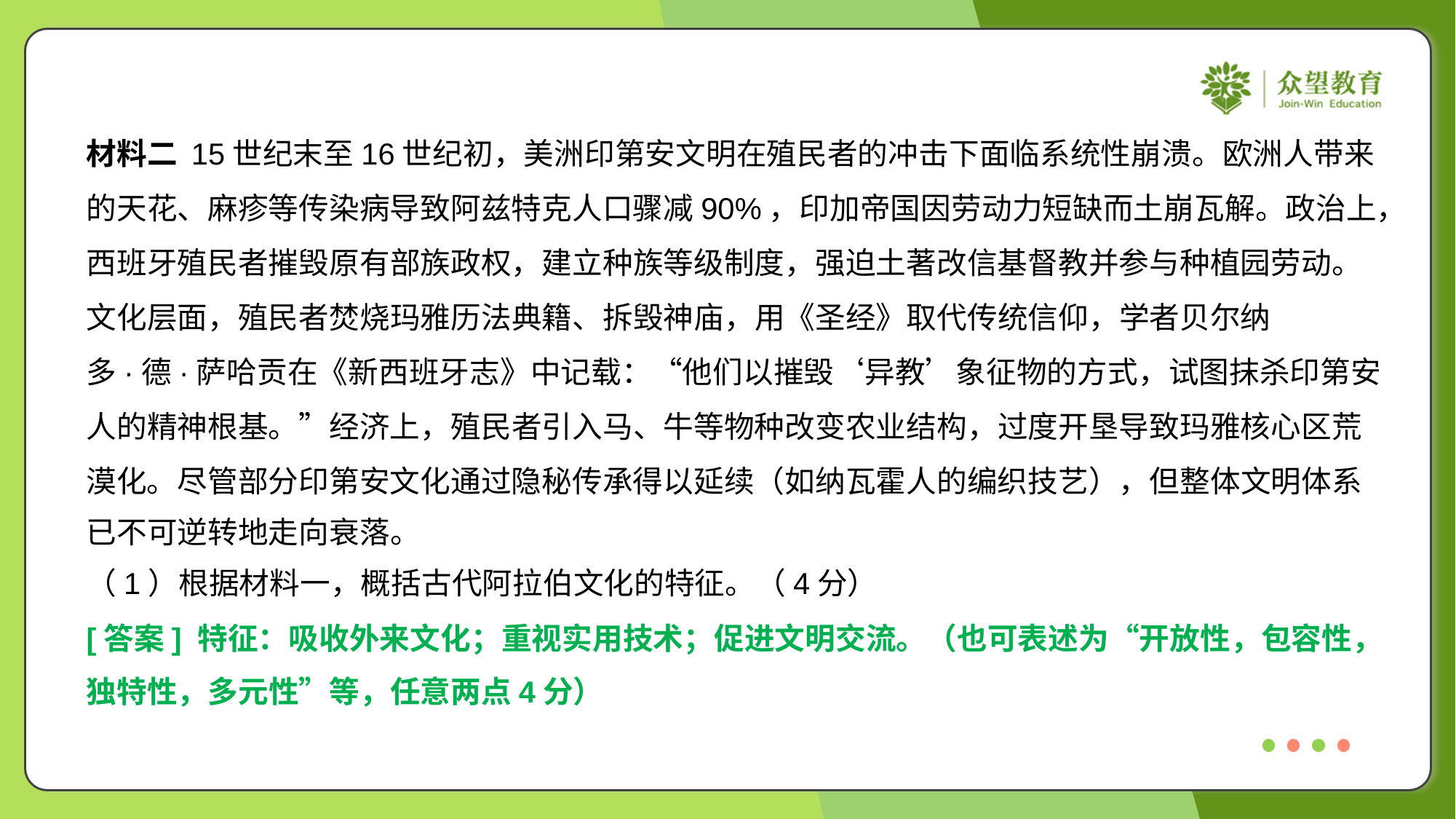

材料二 15世纪末至16世纪初，美洲印第安文明在殖民者的冲击下面临系统性崩溃。欧洲人带来
的天花、麻疹等传染病导致阿兹特克人口骤减90%，印加帝国因劳动力短缺而土崩瓦解。政治上，
西班牙殖民者摧毁原有部族政权，建立种族等级制度，强迫土著改信基督教并参与种植园劳动。
文化层面，殖民者焚烧玛雅历法典籍、拆毁神庙，用《圣经》取代传统信仰，学者贝尔纳
多·德·萨哈贡在《新西班牙志》中记载：“他们以摧毁‘异教’象征物的方式，试图抹杀印第安
人的精神根基。”经济上，殖民者引入马、牛等物种改变农业结构，过度开垦导致玛雅核心区荒
漠化。尽管部分印第安文化通过隐秘传承得以延续（如纳瓦霍人的编织技艺），但整体文明体系
已不可逆转地走向衰落。
（1）根据材料一，概括古代阿拉伯文化的特征。（4分）
[答案] 特征：吸收外来文化；重视实用技术；促进文明交流。（也可表述为“开放性，包容性，
独特性，多元性”等，任意两点4分）